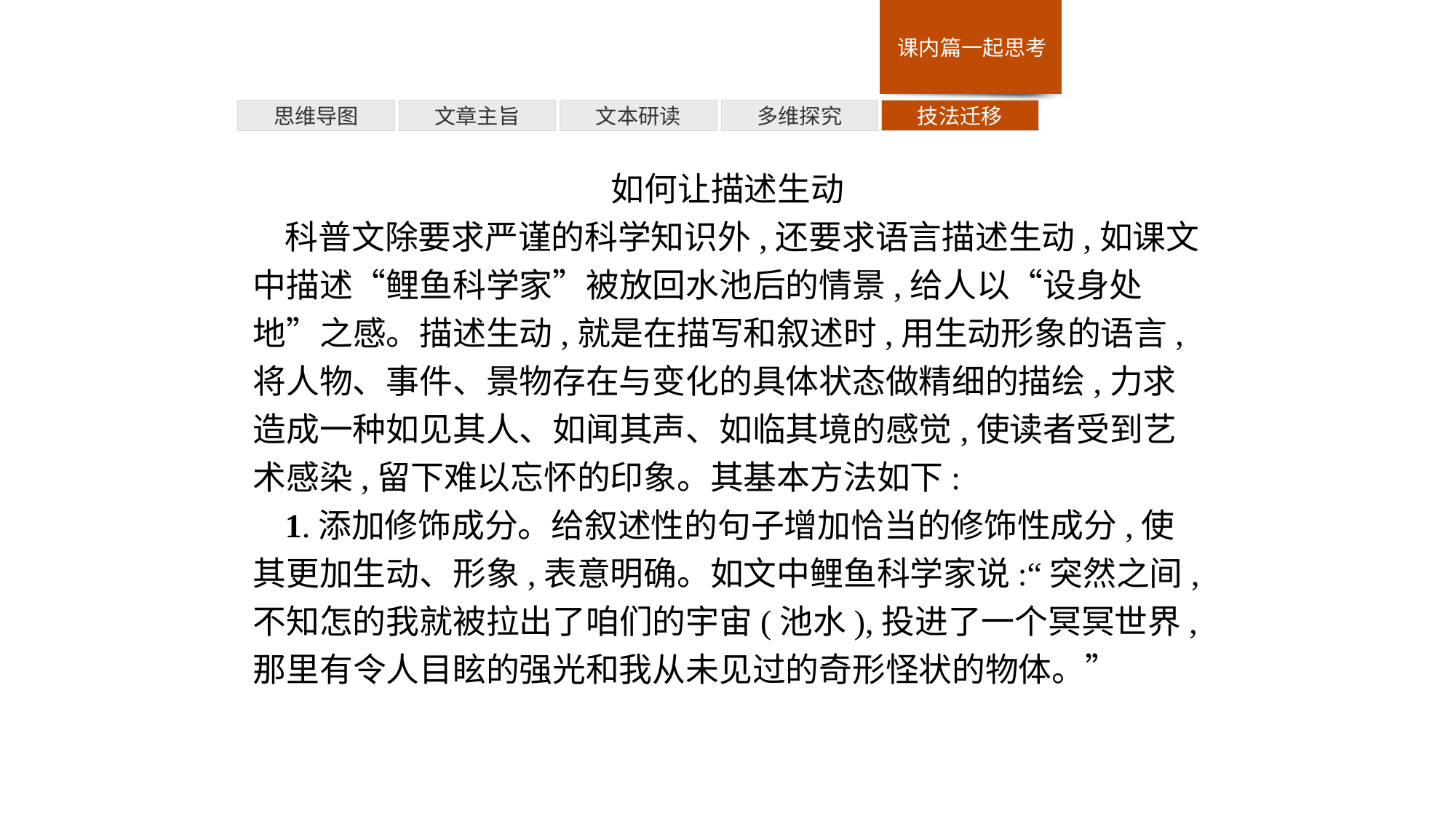

多维探究
思维导图
文章主旨
文本研读
技法迁移
如何让描述生动
科普文除要求严谨的科学知识外,还要求语言描述生动,如课文中描述“鲤鱼科学家”被放回水池后的情景,给人以“设身处地”之感。描述生动,就是在描写和叙述时,用生动形象的语言,将人物、事件、景物存在与变化的具体状态做精细的描绘,力求造成一种如见其人、如闻其声、如临其境的感觉,使读者受到艺术感染,留下难以忘怀的印象。其基本方法如下:
1.添加修饰成分。给叙述性的句子增加恰当的修饰性成分,使其更加生动、形象,表意明确。如文中鲤鱼科学家说:“突然之间,不知怎的我就被拉出了咱们的宇宙(池水),投进了一个冥冥世界,那里有令人目眩的强光和我从未见过的奇形怪状的物体。”